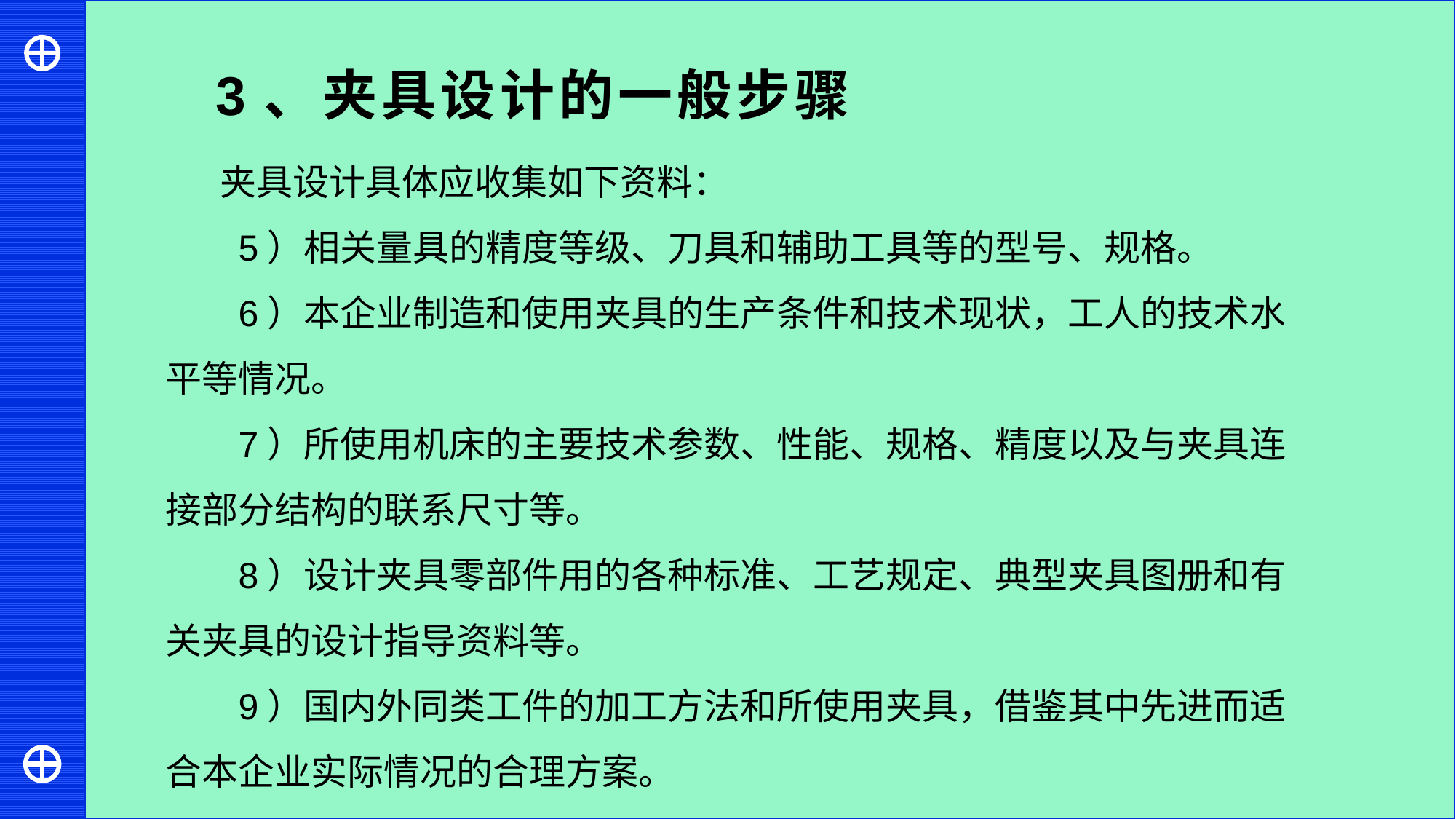

3、夹具设计的一般步骤
夹具设计具体应收集如下资料：
5）相关量具的精度等级、刀具和辅助工具等的型号、规格。
6）本企业制造和使用夹具的生产条件和技术现状，工人的技术水平等情况。
7）所使用机床的主要技术参数、性能、规格、精度以及与夹具连接部分结构的联系尺寸等。
8）设计夹具零部件用的各种标准、工艺规定、典型夹具图册和有关夹具的设计指导资料等。
9）国内外同类工件的加工方法和所使用夹具，借鉴其中先进而适合本企业实际情况的合理方案。